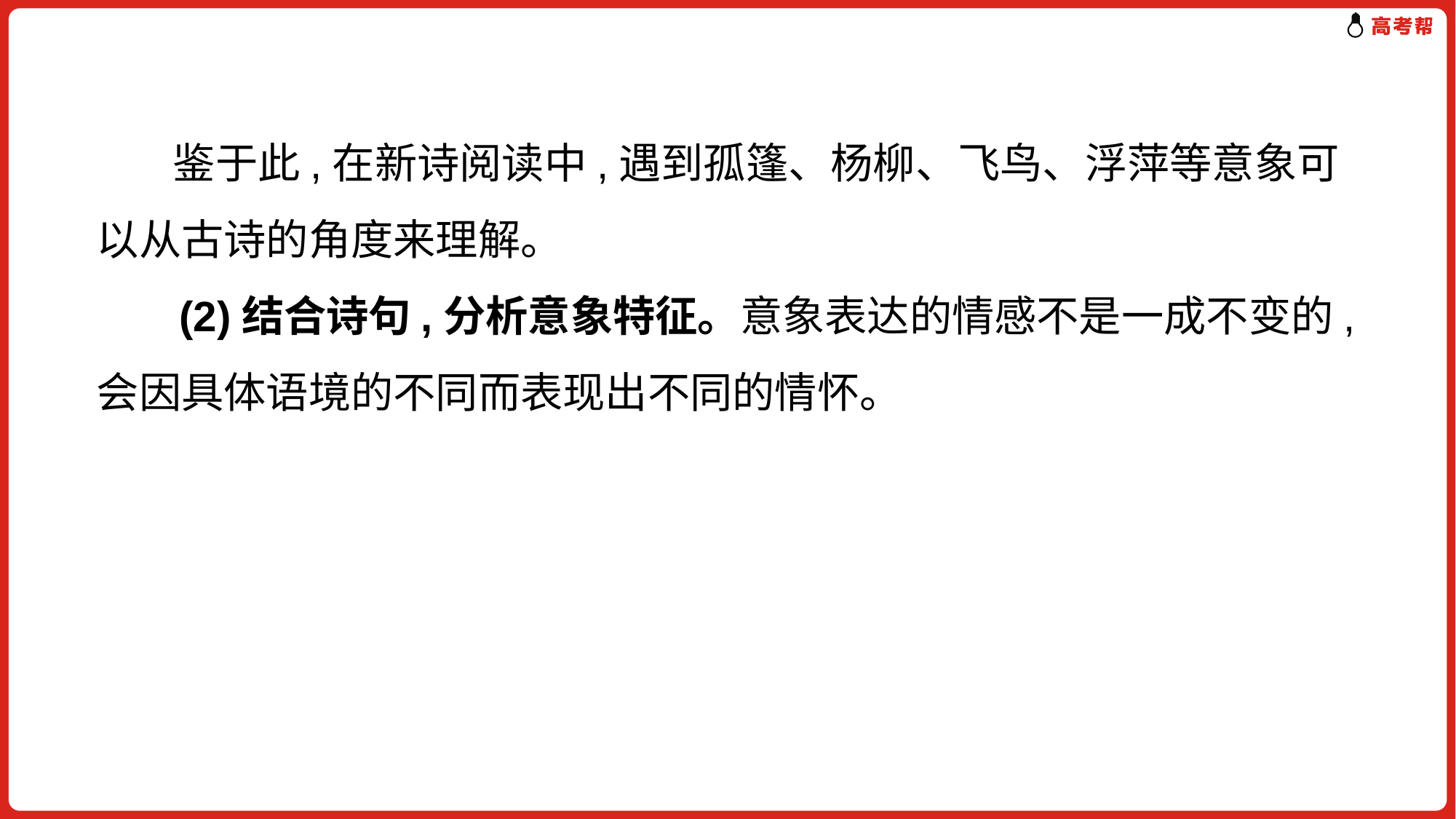

鉴于此,在新诗阅读中,遇到孤篷、杨柳、飞鸟、浮萍等意象可以从古诗的角度来理解。
       (2)结合诗句,分析意象特征。意象表达的情感不是一成不变的,会因具体语境的不同而表现出不同的情怀。